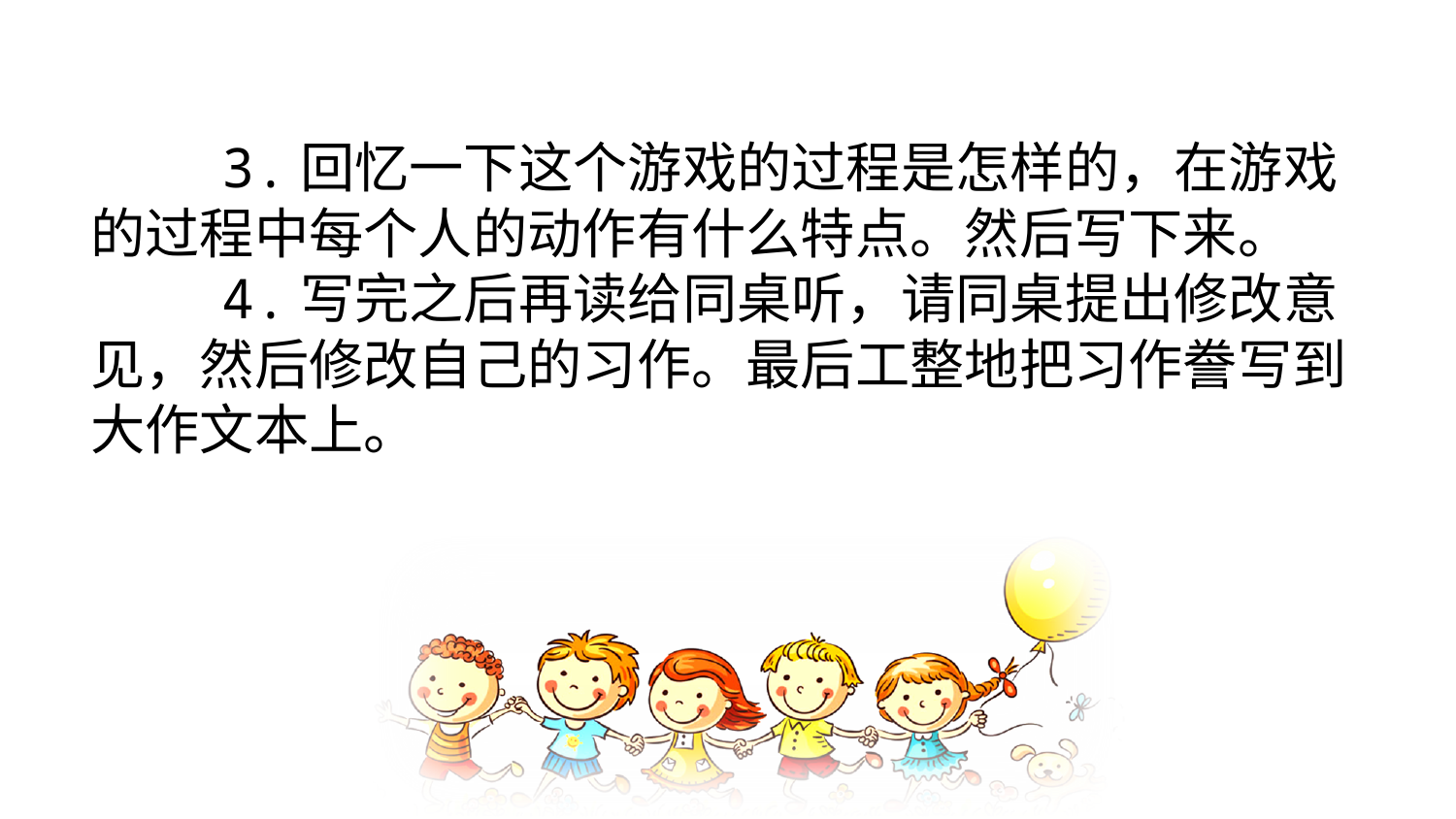

3.回忆一下这个游戏的过程是怎样的，在游戏的过程中每个人的动作有什么特点。然后写下来。
    4.写完之后再读给同桌听，请同桌提出修改意见，然后修改自己的习作。最后工整地把习作誊写到大作文本上。